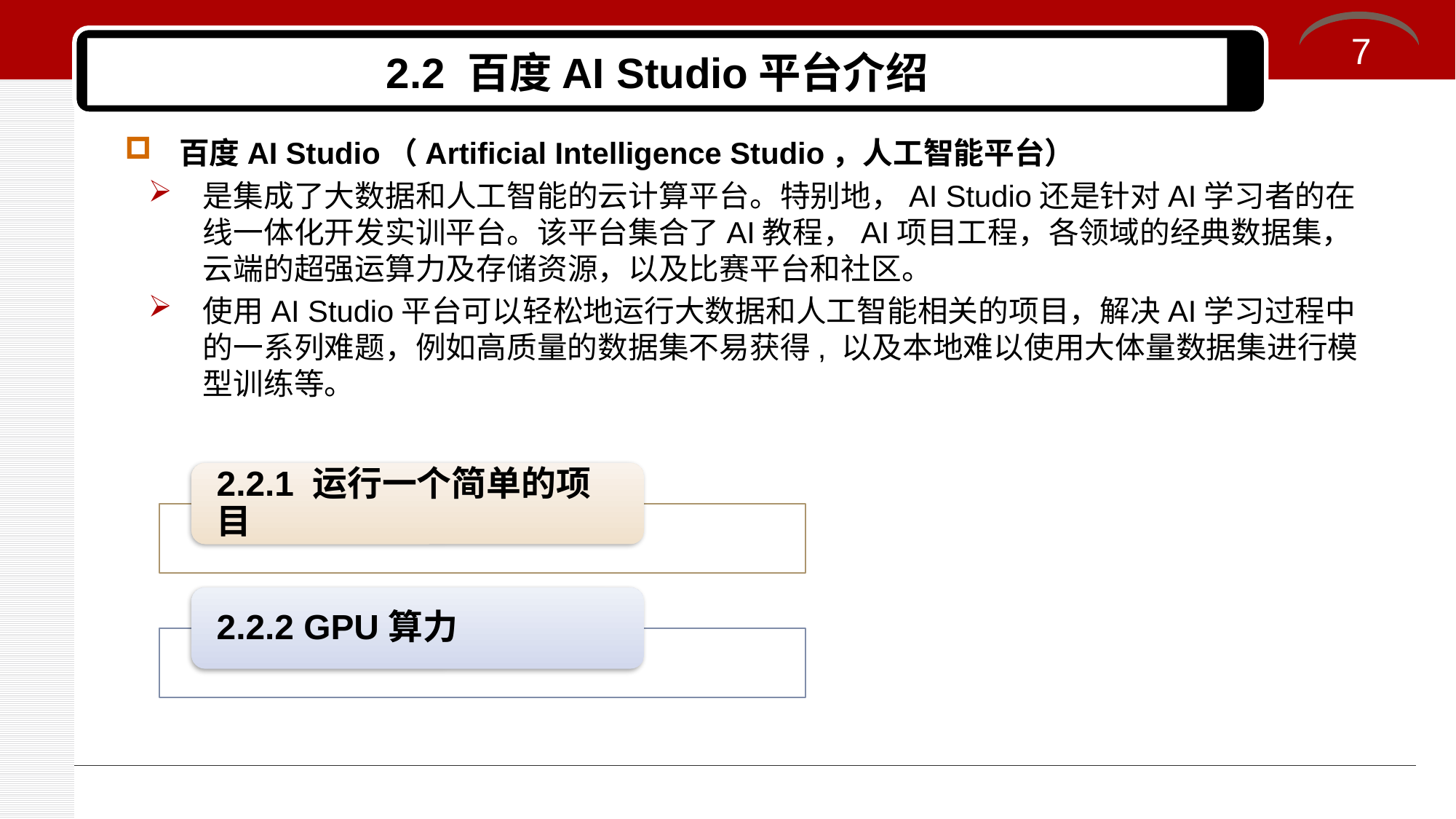

7
# 2.2 百度AI Studio平台介绍
百度AI Studio（Artificial Intelligence Studio，人工智能平台）
是集成了大数据和人工智能的云计算平台。特别地，AI Studio还是针对AI学习者的在线一体化开发实训平台。该平台集合了AI教程，AI项目工程，各领域的经典数据集，云端的超强运算力及存储资源，以及比赛平台和社区。
使用AI Studio平台可以轻松地运行大数据和人工智能相关的项目，解决AI学习过程中的一系列难题，例如高质量的数据集不易获得, 以及本地难以使用大体量数据集进行模型训练等。

2.2.1 运行一个简单的项目
2.2.2 GPU算力